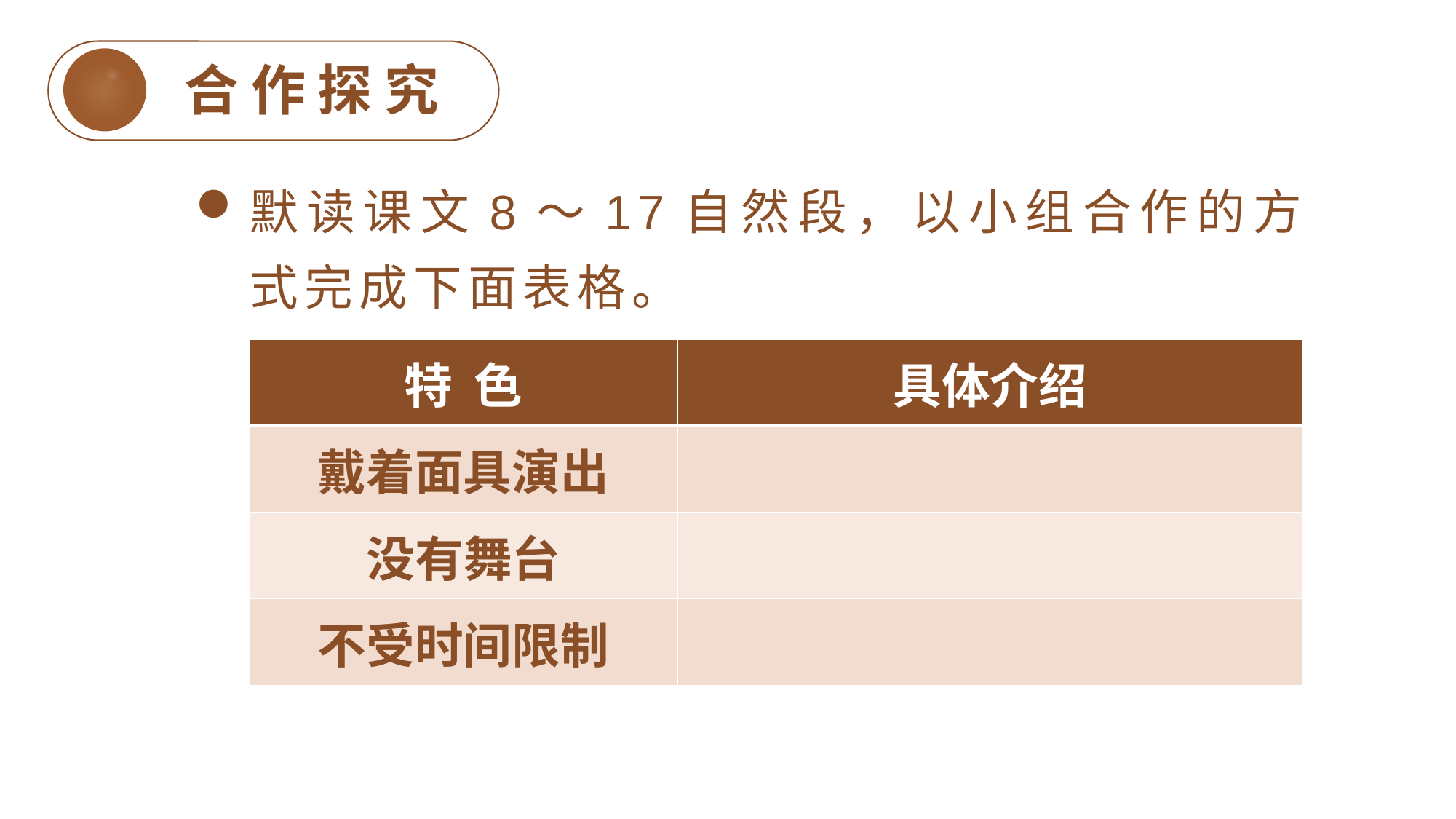

合作探究
默读课文8～17自然段，以小组合作的方式完成下面表格。
| 特 色 | 具体介绍 |
| --- | --- |
| 戴着面具演出 |  |
| 没有舞台 |  |
| 不受时间限制 |  |